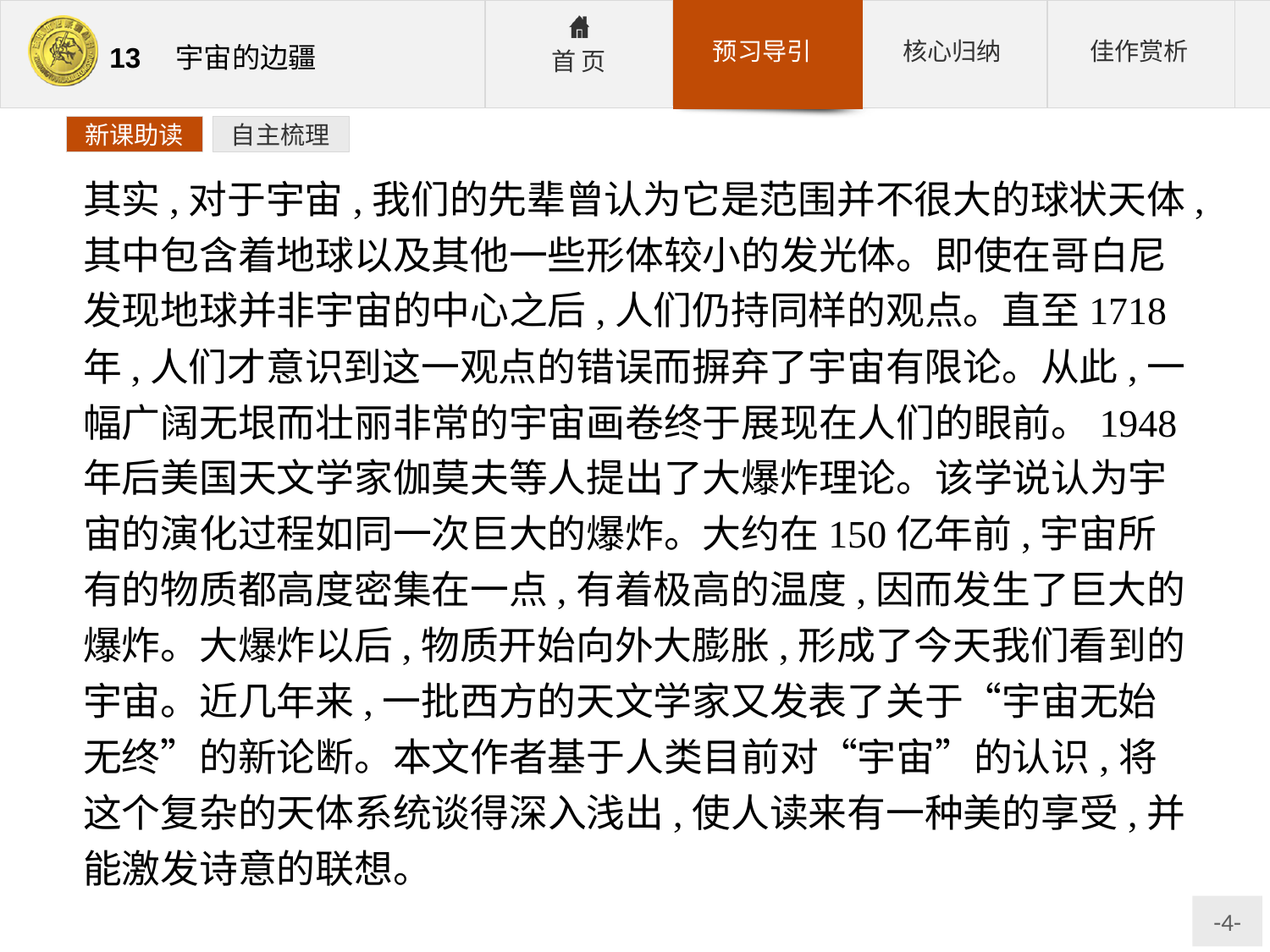

新课助读
自主梳理
其实,对于宇宙,我们的先辈曾认为它是范围并不很大的球状天体,其中包含着地球以及其他一些形体较小的发光体。即使在哥白尼发现地球并非宇宙的中心之后,人们仍持同样的观点。直至1718年,人们才意识到这一观点的错误而摒弃了宇宙有限论。从此,一幅广阔无垠而壮丽非常的宇宙画卷终于展现在人们的眼前。1948年后美国天文学家伽莫夫等人提出了大爆炸理论。该学说认为宇宙的演化过程如同一次巨大的爆炸。大约在150亿年前,宇宙所有的物质都高度密集在一点,有着极高的温度,因而发生了巨大的爆炸。大爆炸以后,物质开始向外大膨胀,形成了今天我们看到的宇宙。近几年来,一批西方的天文学家又发表了关于“宇宙无始无终”的新论断。本文作者基于人类目前对“宇宙”的认识,将这个复杂的天体系统谈得深入浅出,使人读来有一种美的享受,并能激发诗意的联想。